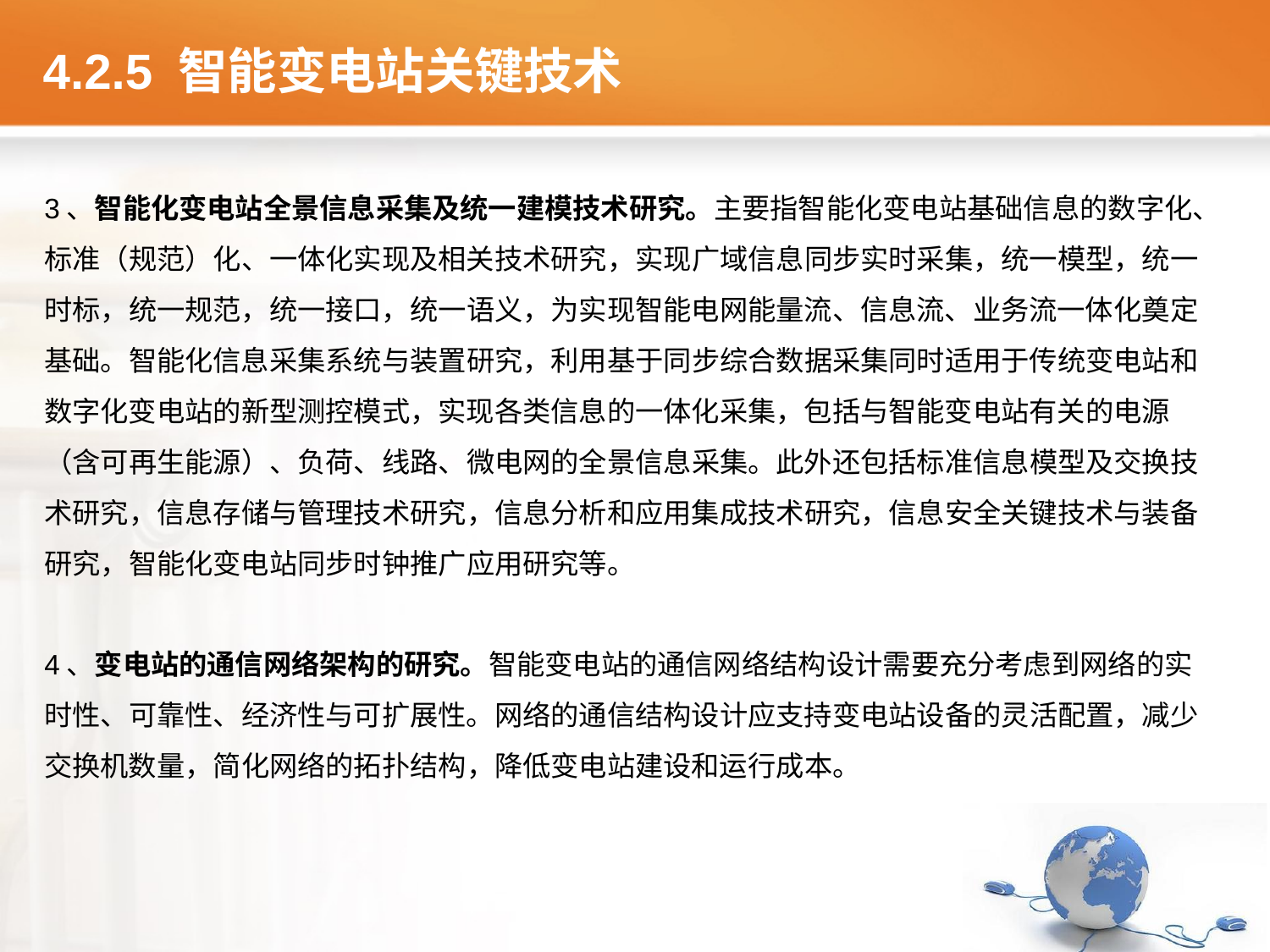

4.2.5 智能变电站关键技术
3、智能化变电站全景信息采集及统一建模技术研究。主要指智能化变电站基础信息的数字化、标准（规范）化、一体化实现及相关技术研究，实现广域信息同步实时采集，统一模型，统一时标，统一规范，统一接口，统一语义，为实现智能电网能量流、信息流、业务流一体化奠定基础。智能化信息采集系统与装置研究，利用基于同步综合数据采集同时适用于传统变电站和数字化变电站的新型测控模式，实现各类信息的一体化采集，包括与智能变电站有关的电源（含可再生能源）、负荷、线路、微电网的全景信息采集。此外还包括标准信息模型及交换技术研究，信息存储与管理技术研究，信息分析和应用集成技术研究，信息安全关键技术与装备研究，智能化变电站同步时钟推广应用研究等。

4、变电站的通信网络架构的研究。智能变电站的通信网络结构设计需要充分考虑到网络的实时性、可靠性、经济性与可扩展性。网络的通信结构设计应支持变电站设备的灵活配置，减少交换机数量，简化网络的拓扑结构，降低变电站建设和运行成本。